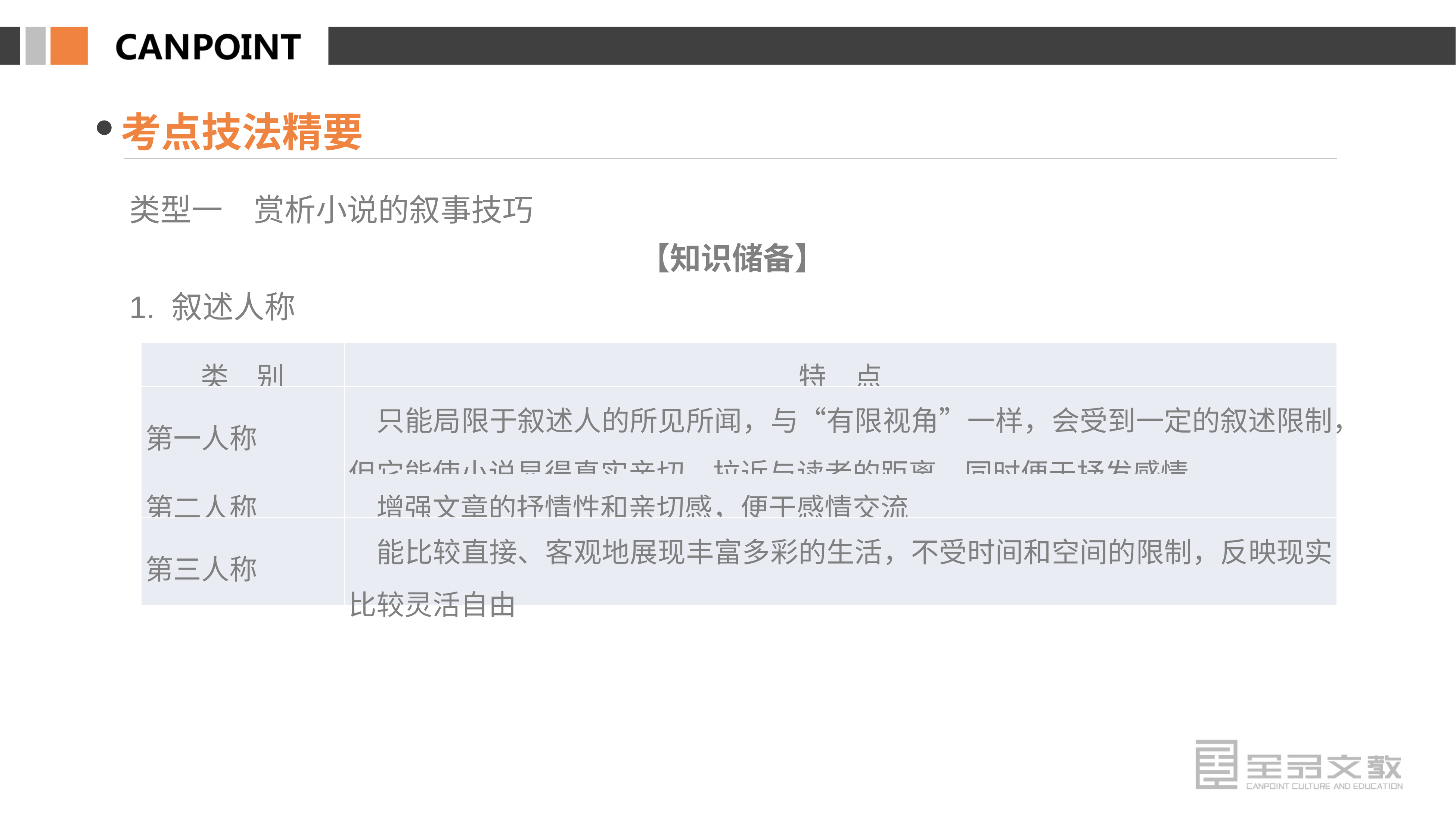

考点技法精要

类型一　赏析小说的叙事技巧
【知识储备】
1. 叙述人称
| 类　别 | 特　点 |
| --- | --- |
| 第一人称 | 只能局限于叙述人的所见所闻，与“有限视角”一样，会受到一定的叙述限制，但它能使小说显得真实亲切，拉近与读者的距离，同时便于抒发感情 |
| 第二人称 | 增强文章的抒情性和亲切感，便于感情交流 |
| 第三人称 | 能比较直接、客观地展现丰富多彩的生活，不受时间和空间的限制，反映现实比较灵活自由 |